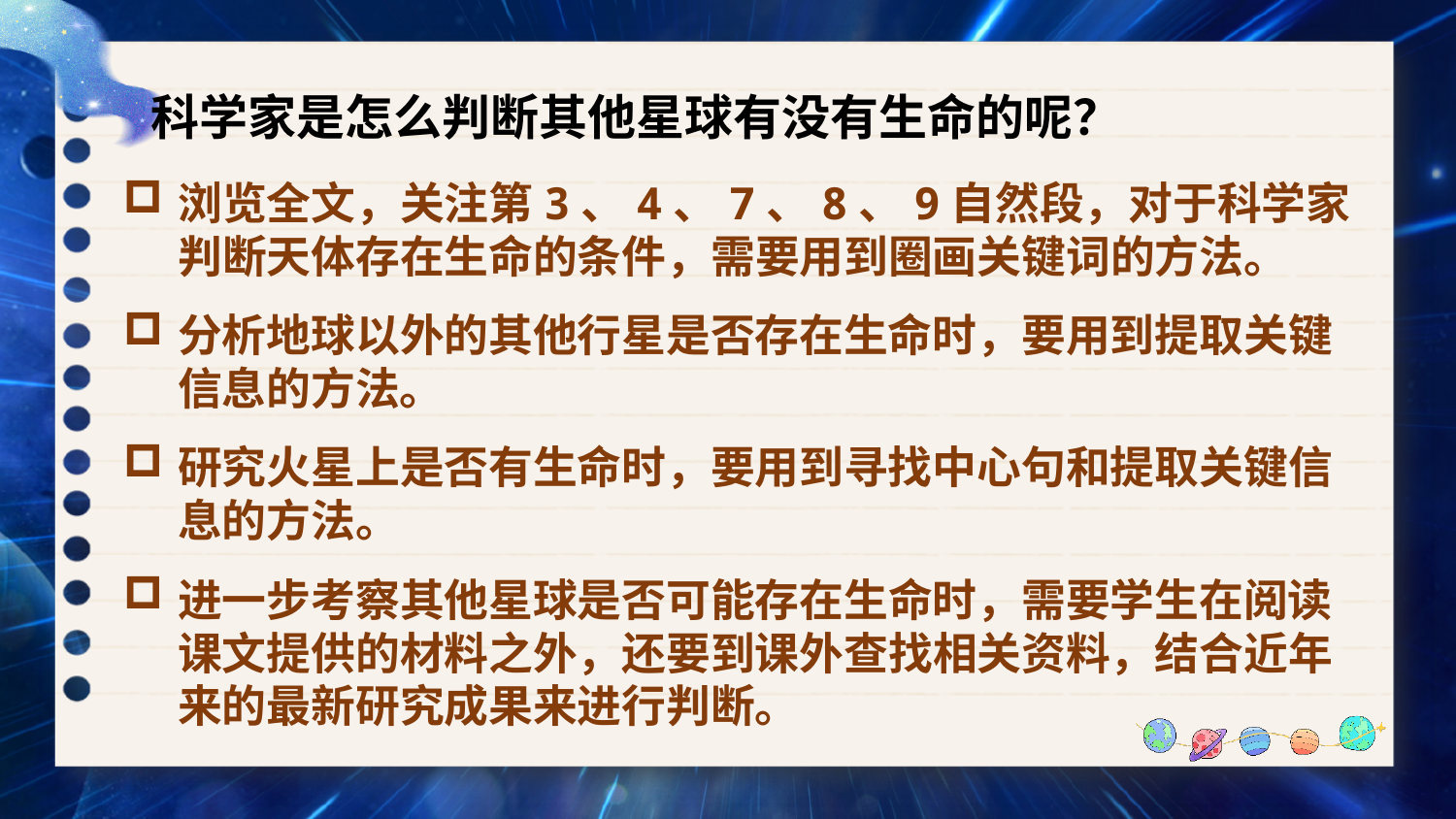

科学家是怎么判断其他星球有没有生命的呢？
浏览全文，关注第3、4、7、8、9自然段，对于科学家判断天体存在生命的条件，需要用到圈画关键词的方法。
分析地球以外的其他行星是否存在生命时，要用到提取关键信息的方法。
研究火星上是否有生命时，要用到寻找中心句和提取关键信息的方法。
进一步考察其他星球是否可能存在生命时，需要学生在阅读课文提供的材料之外，还要到课外查找相关资料，结合近年来的最新研究成果来进行判断。